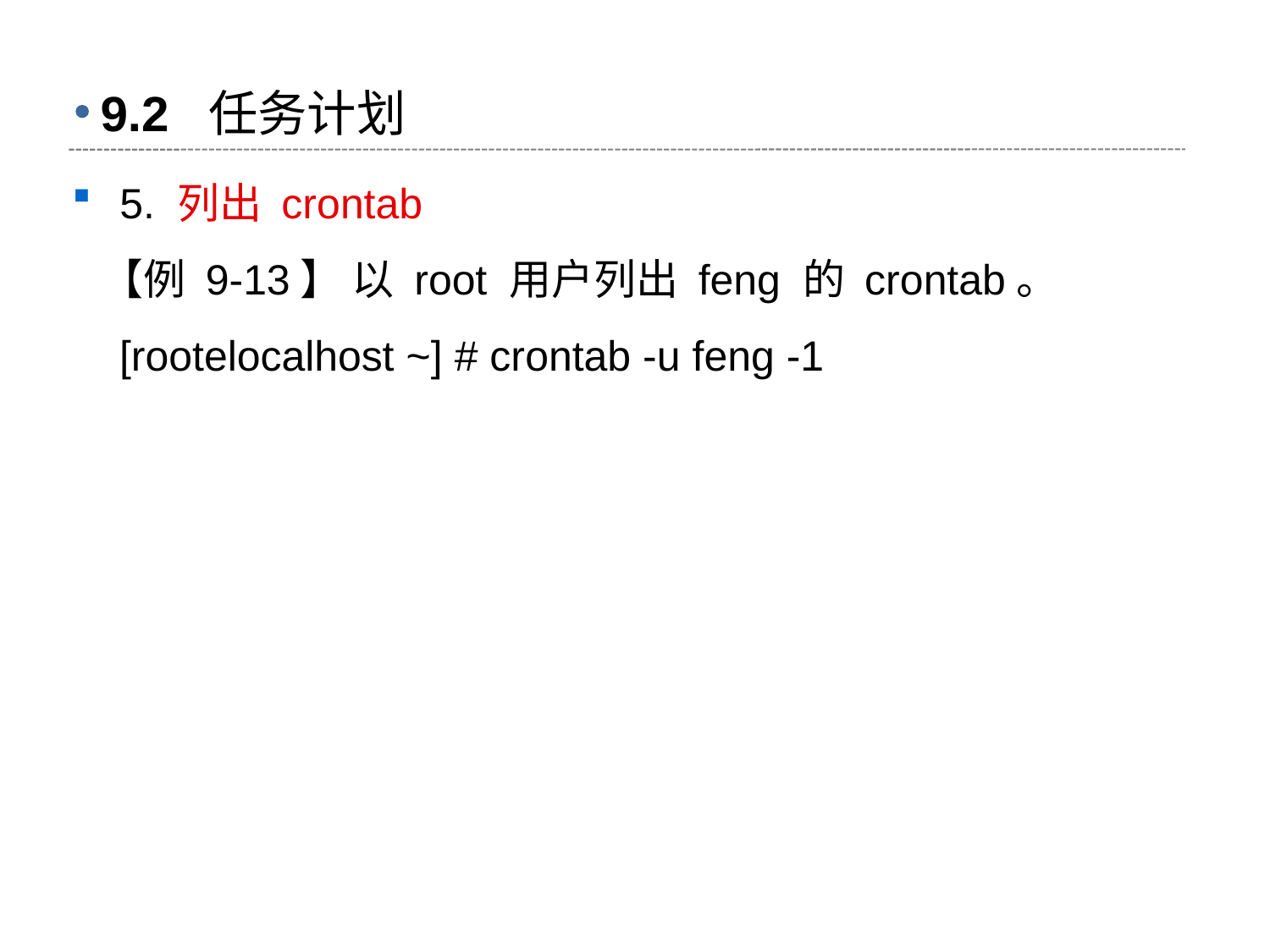

# 9.2  任务计划

5. 列出 crontab
  【例 9-13】 以 root 用户列出 feng 的 crontab。
    [rootelocalhost ~] # crontab -u feng -1